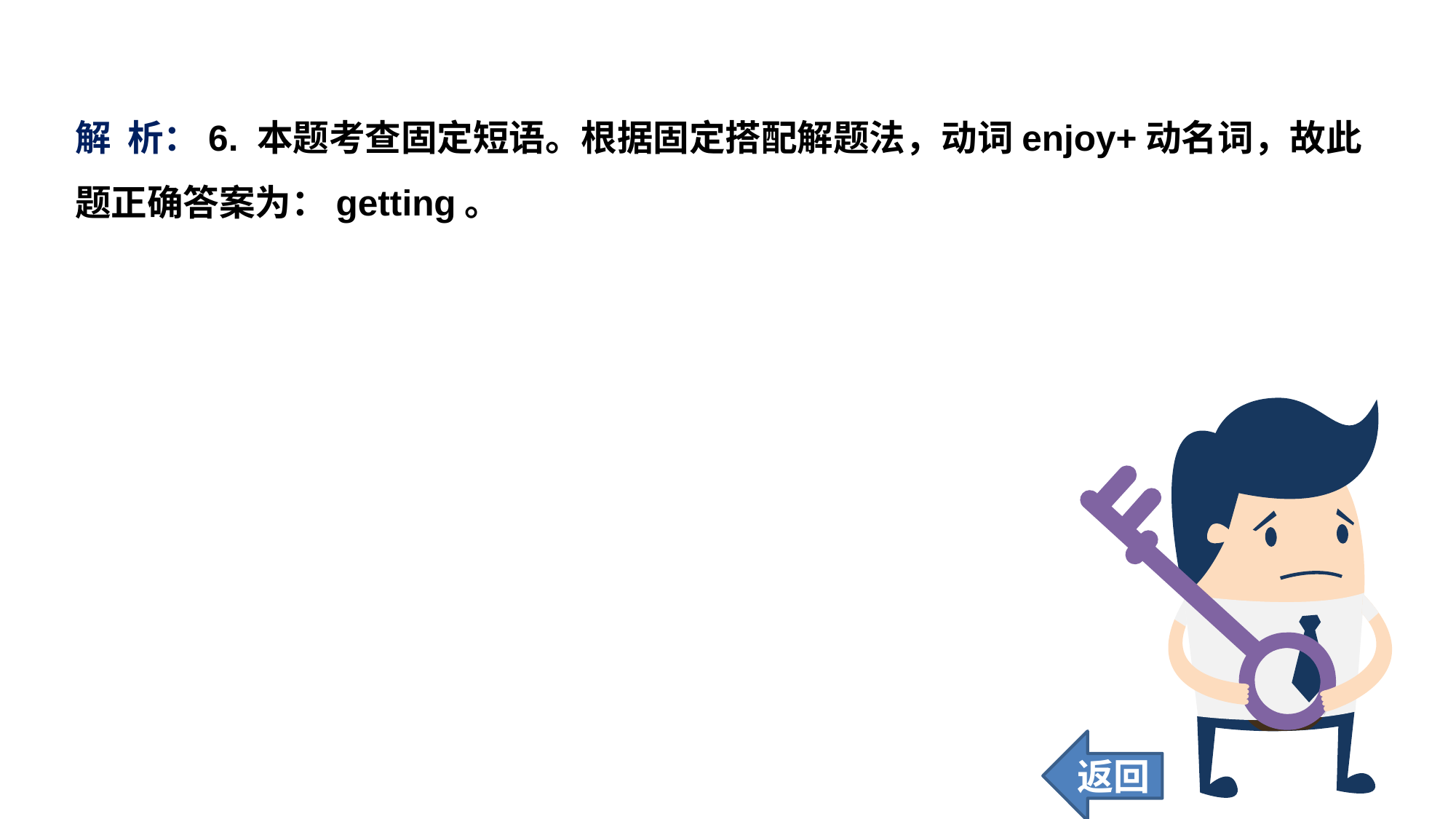

解  析：6. 本题考查固定短语。根据固定搭配解题法，动词enjoy+动名词，故此题正确答案为：getting。

返回
71